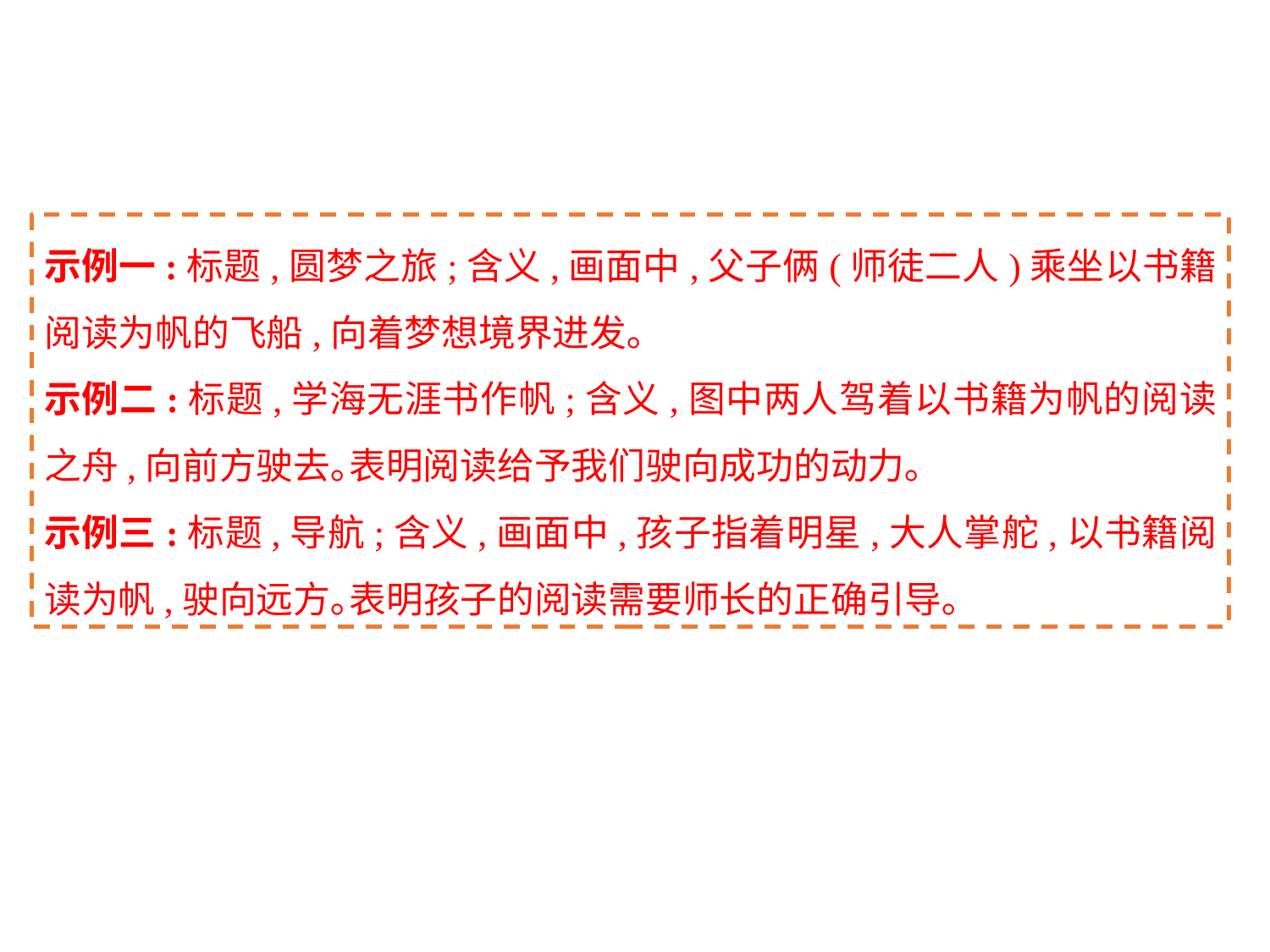

示例一:标题,圆梦之旅;含义,画面中,父子俩(师徒二人)乘坐以书籍阅读为帆的飞船,向着梦想境界进发｡
示例二:标题,学海无涯书作帆;含义,图中两人驾着以书籍为帆的阅读之舟,向前方驶去｡表明阅读给予我们驶向成功的动力｡
示例三:标题,导航;含义,画面中,孩子指着明星,大人掌舵,以书籍阅读为帆,驶向远方｡表明孩子的阅读需要师长的正确引导｡